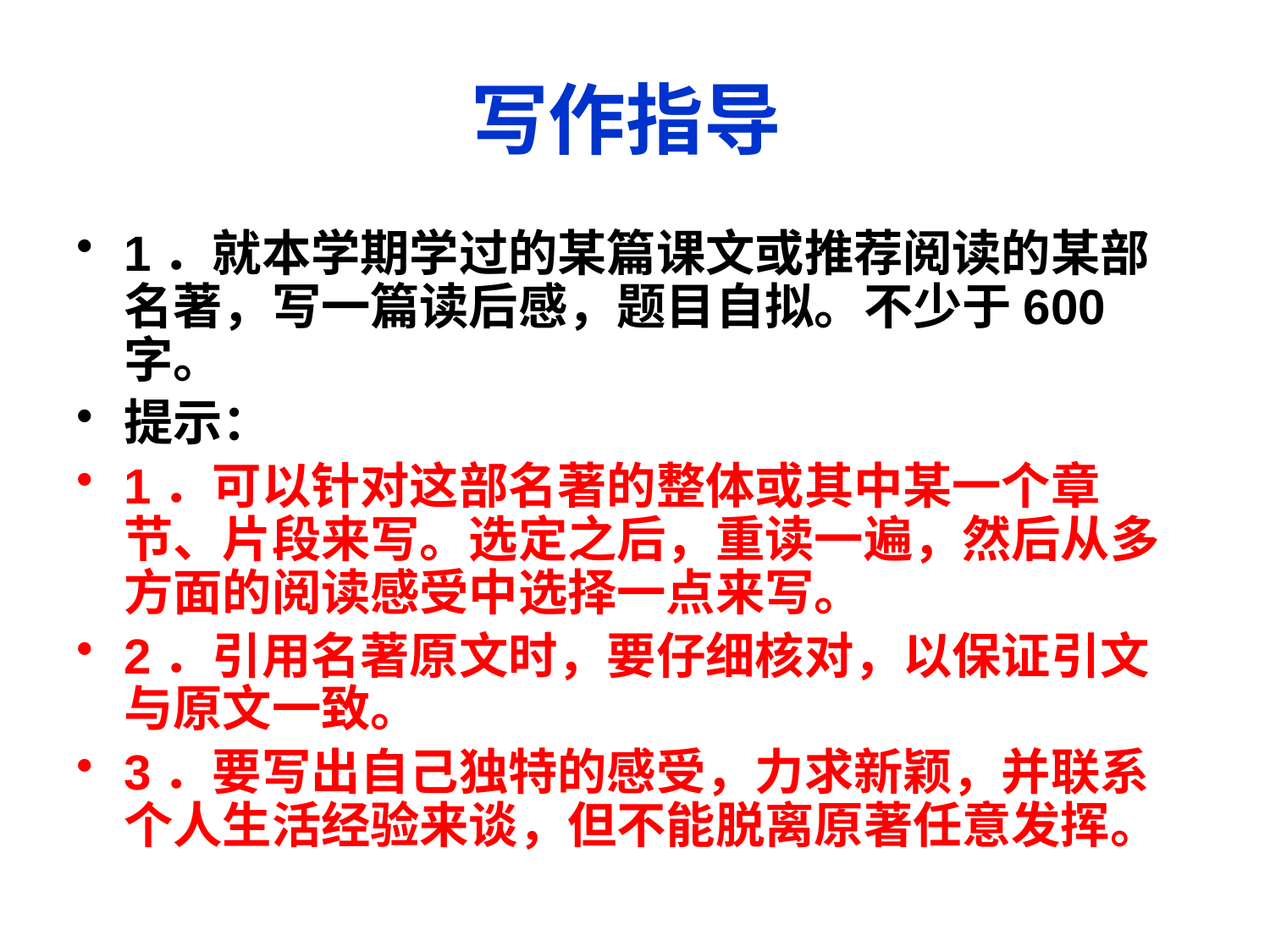

# 写作指导
1．就本学期学过的某篇课文或推荐阅读的某部名著，写一篇读后感，题目自拟。不少于600字。
提示：
1．可以针对这部名著的整体或其中某一个章节、片段来写。选定之后，重读一遍，然后从多方面的阅读感受中选择一点来写。
2．引用名著原文时，要仔细核对，以保证引文与原文一致。
3．要写出自己独特的感受，力求新颖，并联系个人生活经验来谈，但不能脱离原著任意发挥。